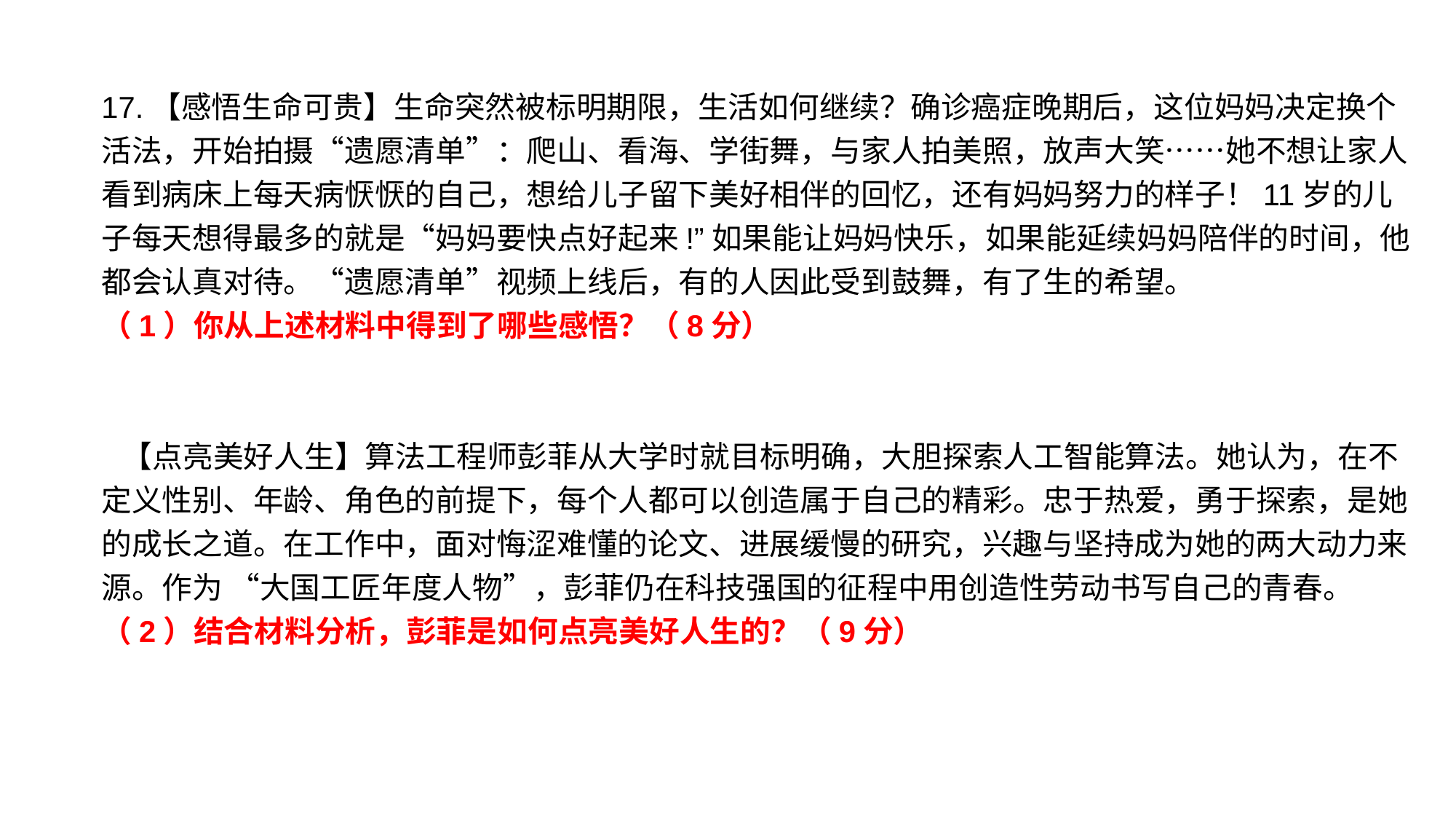

17.【感悟生命可贵】生命突然被标明期限，生活如何继续？确诊癌症晚期后，这位妈妈决定换个活法，开始拍摄“遗愿清单”：爬山、看海、学街舞，与家人拍美照，放声大笑……她不想让家人看到病床上每天病恹恹的自己，想给儿子留下美好相伴的回忆，还有妈妈努力的样子！11岁的儿子每天想得最多的就是“妈妈要快点好起来!”如果能让妈妈快乐，如果能延续妈妈陪伴的时间，他都会认真对待。“遗愿清单”视频上线后，有的人因此受到鼓舞，有了生的希望。
（1）你从上述材料中得到了哪些感悟？（8分）

  【点亮美好人生】算法工程师彭菲从大学时就目标明确，大胆探索人工智能算法。她认为，在不定义性别、年龄、角色的前提下，每个人都可以创造属于自己的精彩。忠于热爱，勇于探索，是她的成长之道。在工作中，面对悔涩难懂的论文、进展缓慢的研究，兴趣与坚持成为她的两大动力来源。作为 “大国工匠年度人物”，彭菲仍在科技强国的征程中用创造性劳动书写自己的青春。
（2）结合材料分析，彭菲是如何点亮美好人生的？（9分）